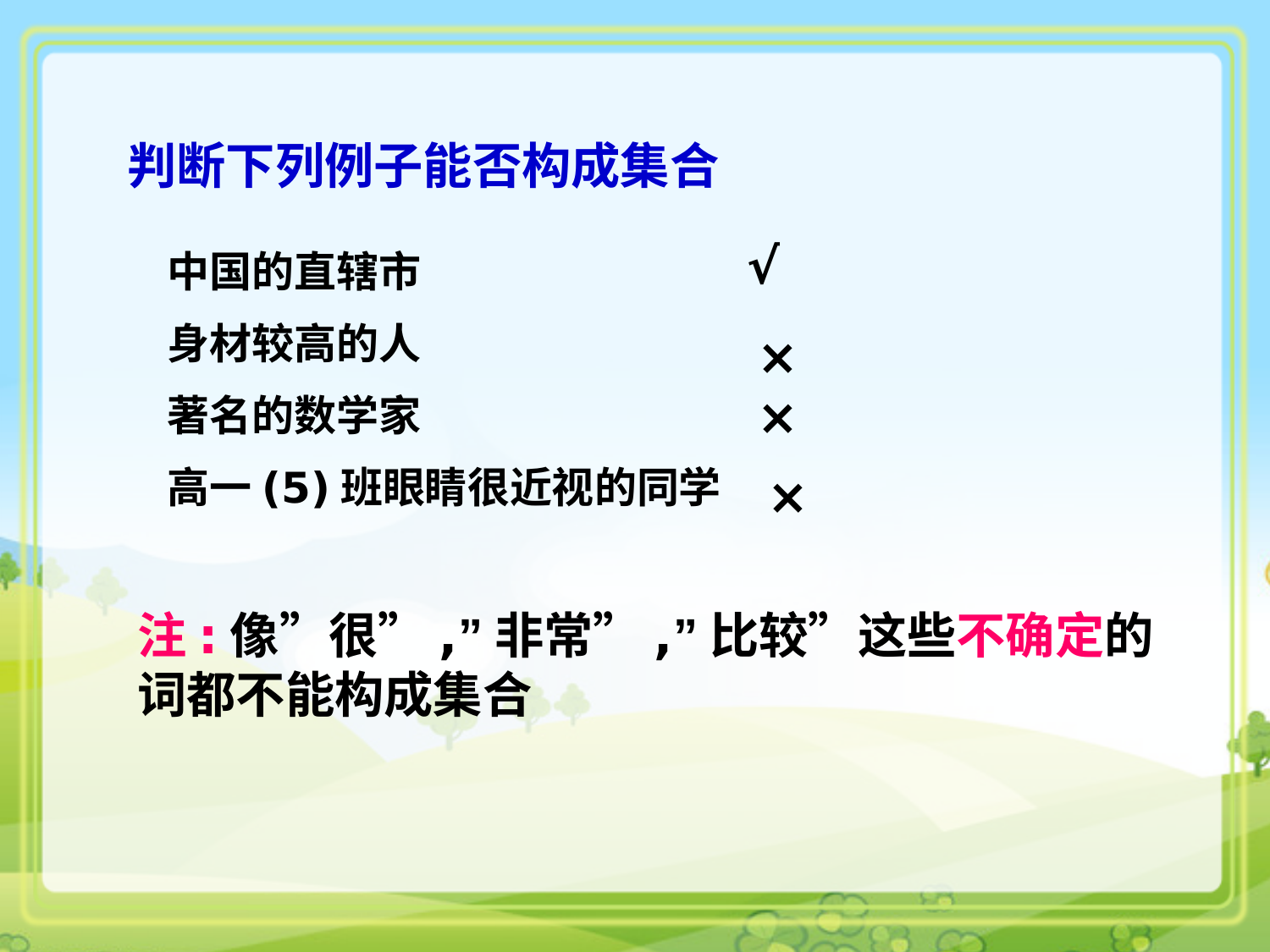

判断下列例子能否构成集合
√
中国的直辖市
身材较高的人
著名的数学家
高一(5)班眼睛很近视的同学

×
×
×
注:像”很”,”非常”,”比较”这些不确定的词都不能构成集合